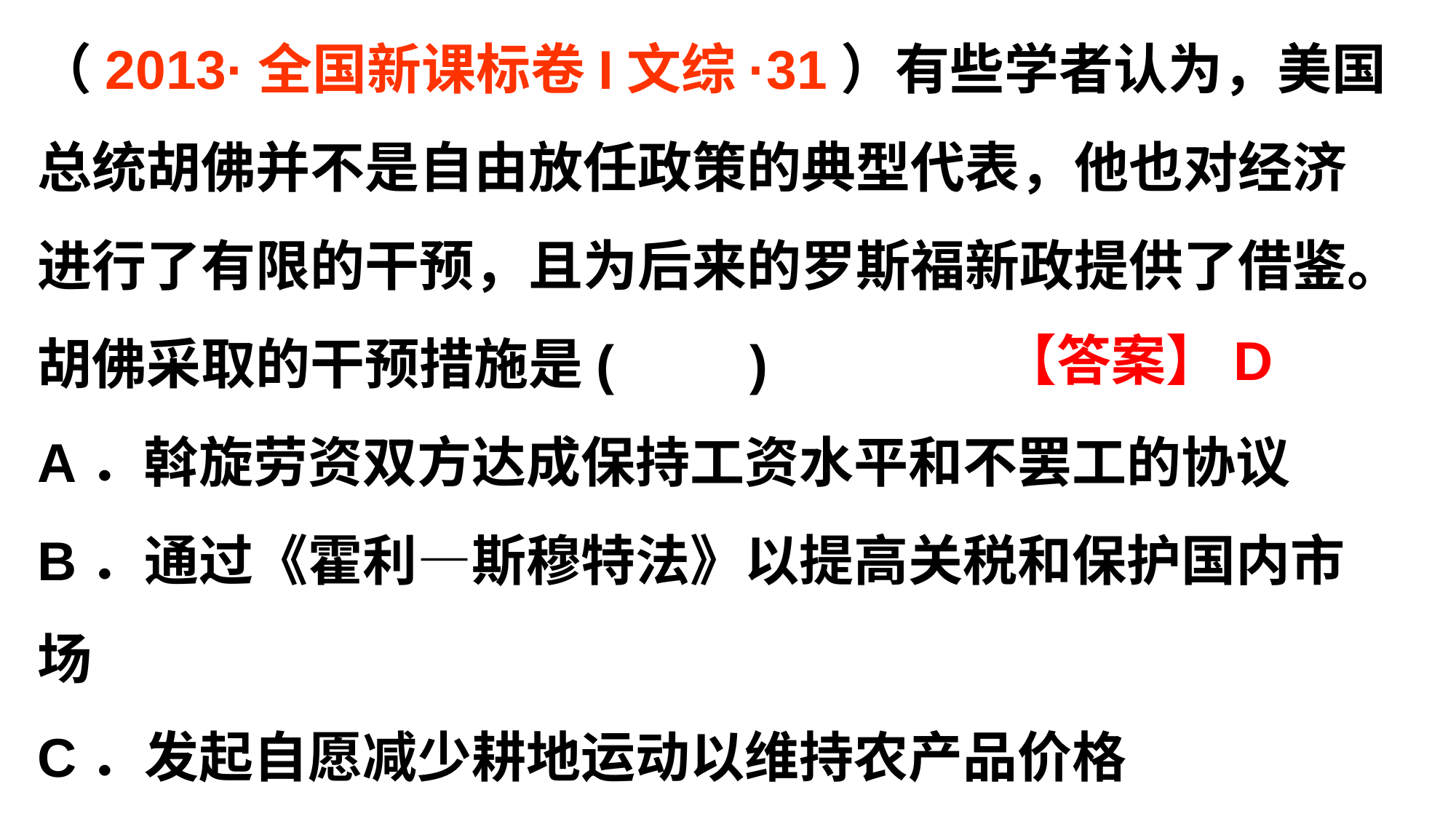

（2013·全国新课标卷I文综·31）有些学者认为，美国总统胡佛并不是自由放任政策的典型代表，他也对经济进行了有限的干预，且为后来的罗斯福新政提供了借鉴。胡佛采取的干预措施是(　　)
A．斡旋劳资双方达成保持工资水平和不罢工的协议
B．通过《霍利—斯穆特法》以提高关税和保护国内市场
C．发起自愿减少耕地运动以维持农产品价格
D．成立复兴金融公司向一些银行和公共工程贷款
【答案】D